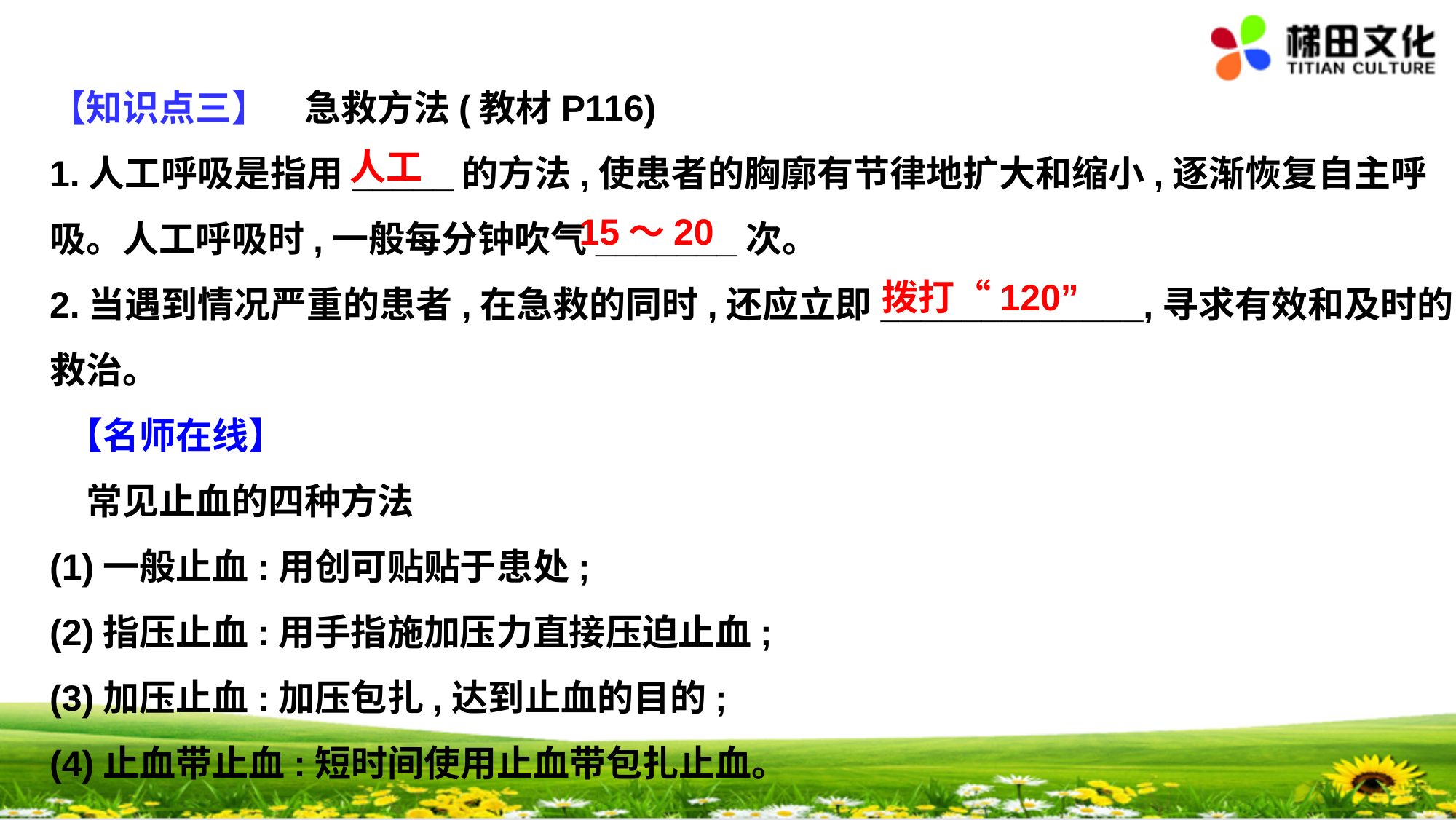

【知识点三】　急救方法(教材P116)
1.人工呼吸是指用_____的方法,使患者的胸廓有节律地扩大和缩小,逐渐恢复自主呼
吸。人工呼吸时,一般每分钟吹气_______次。
2.当遇到情况严重的患者,在急救的同时,还应立即_____________,寻求有效和及时的
救治。
 【名师在线】
　常见止血的四种方法
(1)一般止血:用创可贴贴于患处;
(2)指压止血:用手指施加压力直接压迫止血;
(3)加压止血:加压包扎,达到止血的目的;
(4)止血带止血:短时间使用止血带包扎止血。
人工
15～20
拨打“120”